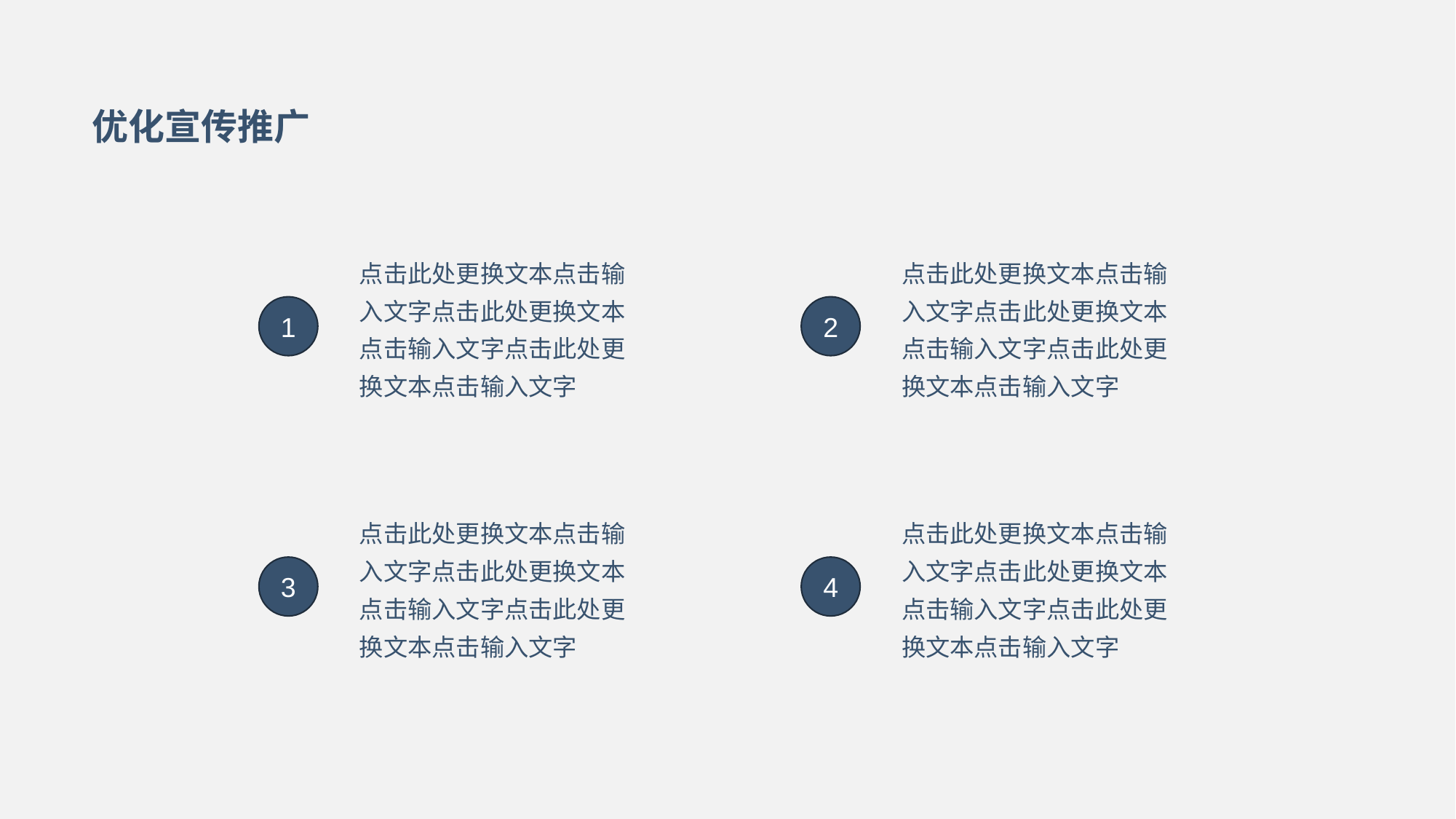

优化宣传推广
点击此处更换文本点击输入文字点击此处更换文本点击输入文字点击此处更换文本点击输入文字
点击此处更换文本点击输入文字点击此处更换文本点击输入文字点击此处更换文本点击输入文字
1
2
点击此处更换文本点击输入文字点击此处更换文本点击输入文字点击此处更换文本点击输入文字
点击此处更换文本点击输入文字点击此处更换文本点击输入文字点击此处更换文本点击输入文字
3
4